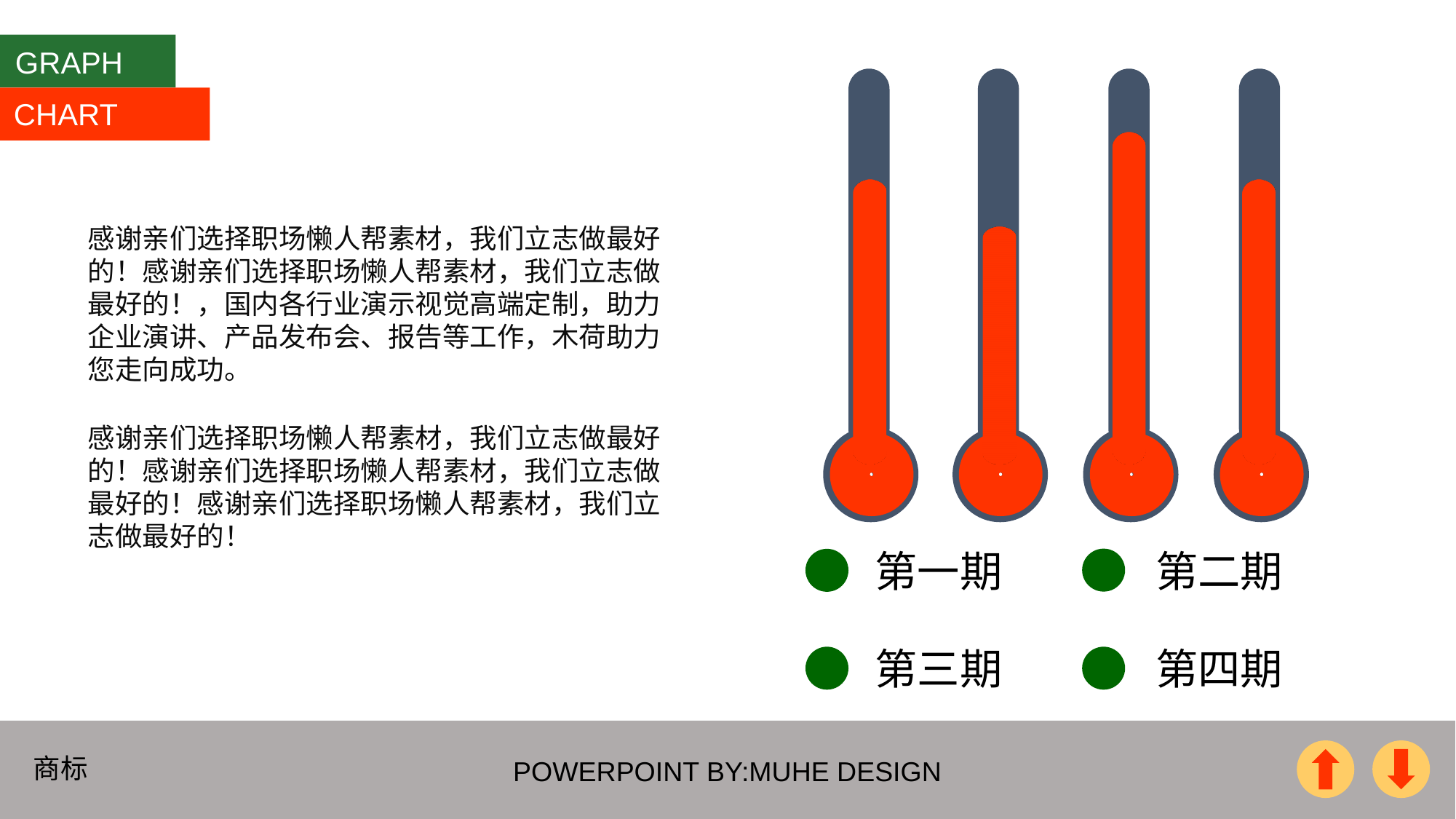

GRAPH

### Chart

| Category | 系列 1 |
|---|---|
| 类别 1 | 3.0 |
| 类别 2 | 2.5 |
| 类别 3 | 3.5 |
| 类别 4 | 3.0 |

CHART
感谢亲们选择职场懒人帮素材，我们立志做最好的！感谢亲们选择职场懒人帮素材，我们立志做最好的！，国内各行业演示视觉高端定制，助力企业演讲、产品发布会、报告等工作，木荷助力您走向成功。
感谢亲们选择职场懒人帮素材，我们立志做最好的！感谢亲们选择职场懒人帮素材，我们立志做最好的！感谢亲们选择职场懒人帮素材，我们立志做最好的！
第一期
第二期

第三期
第四期